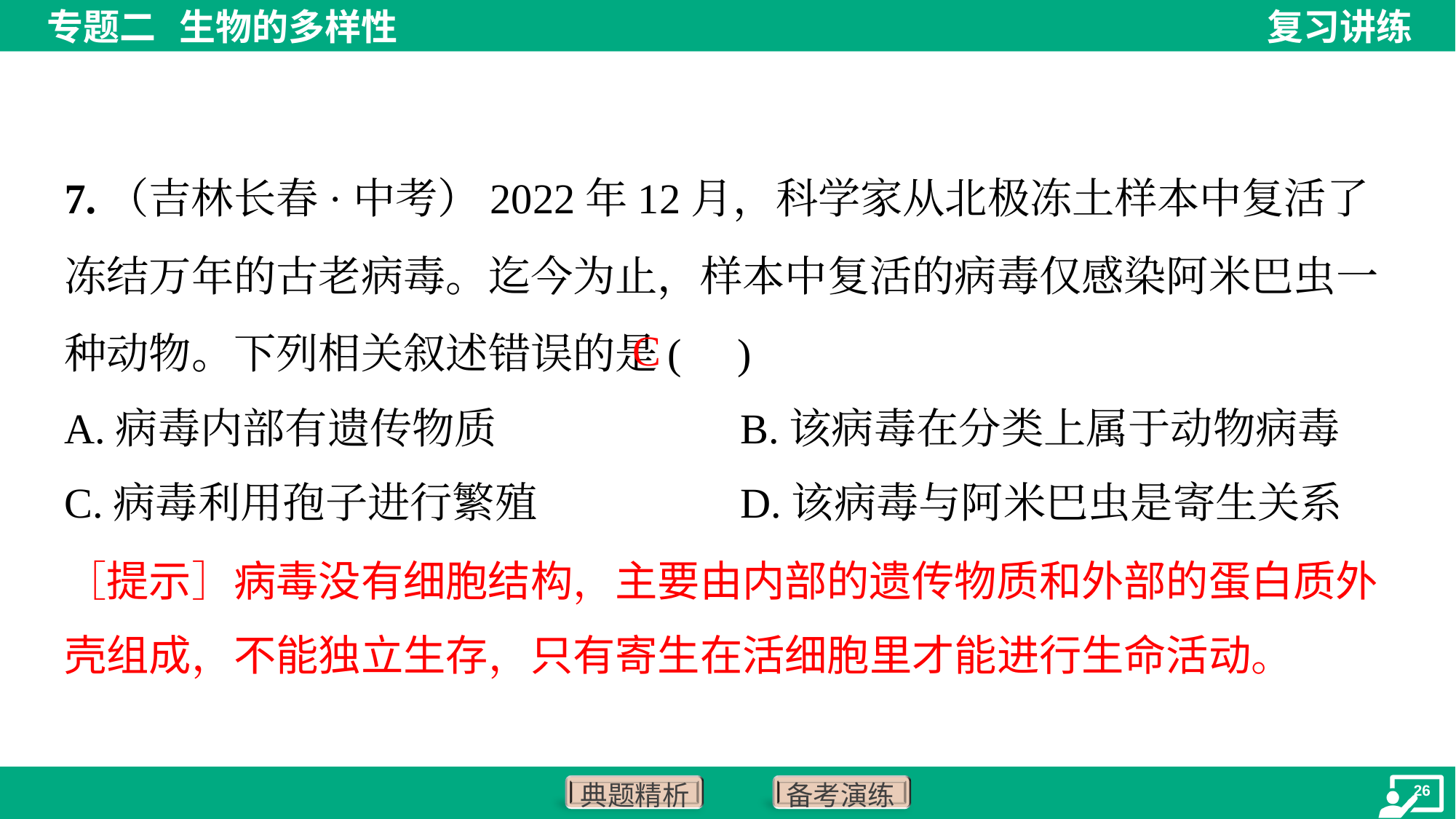

7.（吉林长春·中考）2022年12月，科学家从北极冻土样本中复活了冻结万年的古老病毒。迄今为止，样本中复活的病毒仅感染阿米巴虫一种动物。下列相关叙述错误的是(     )
C
A.病毒内部有遗传物质	B.该病毒在分类上属于动物病毒
C.病毒利用孢子进行繁殖	D.该病毒与阿米巴虫是寄生关系
［提示］病毒没有细胞结构，主要由内部的遗传物质和外部的蛋白质外
壳组成，不能独立生存，只有寄生在活细胞里才能进行生命活动。